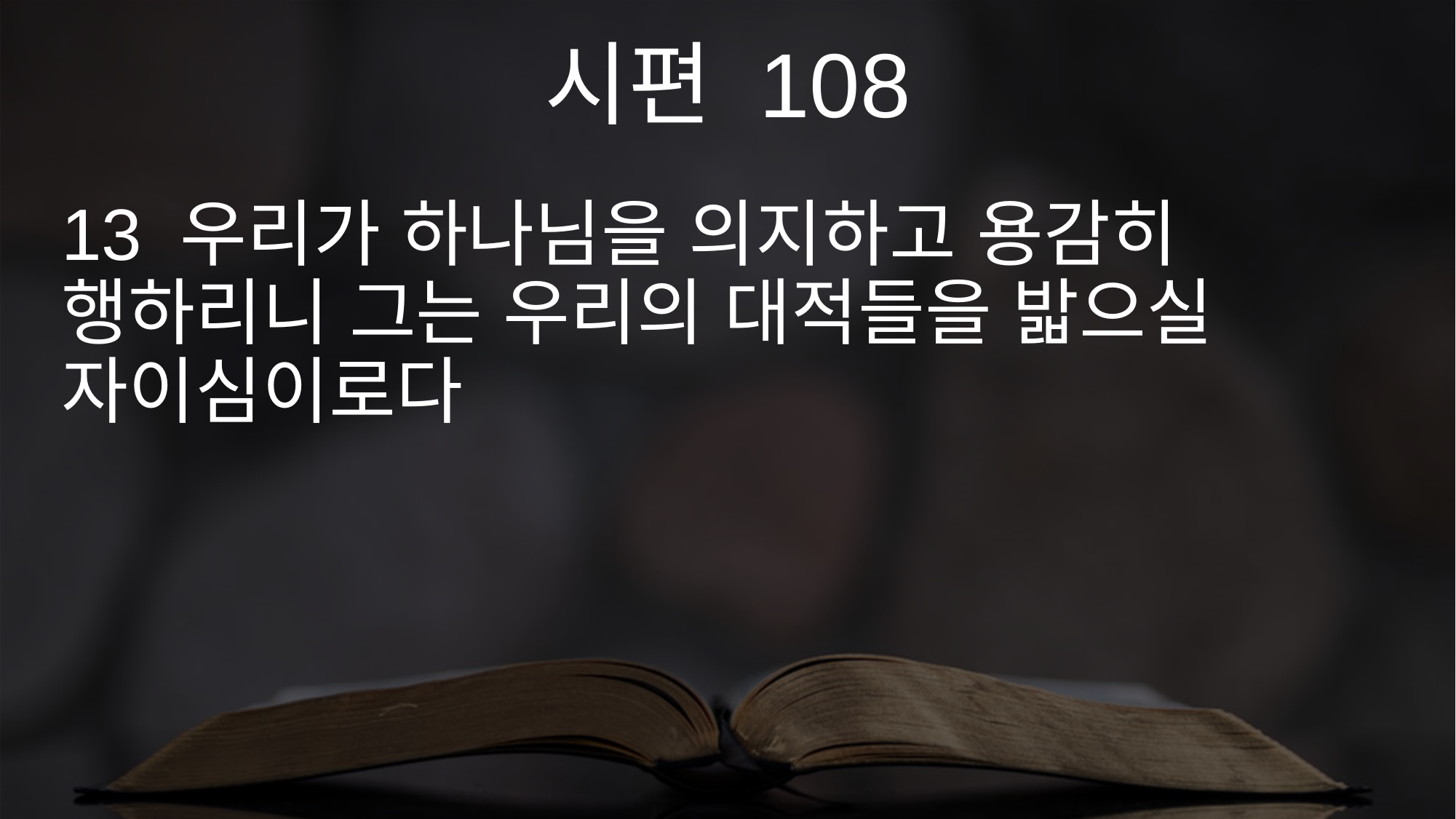

시편 108
13 우리가 하나님을 의지하고 용감히 행하리니 그는 우리의 대적들을 밟으실 자이심이로다